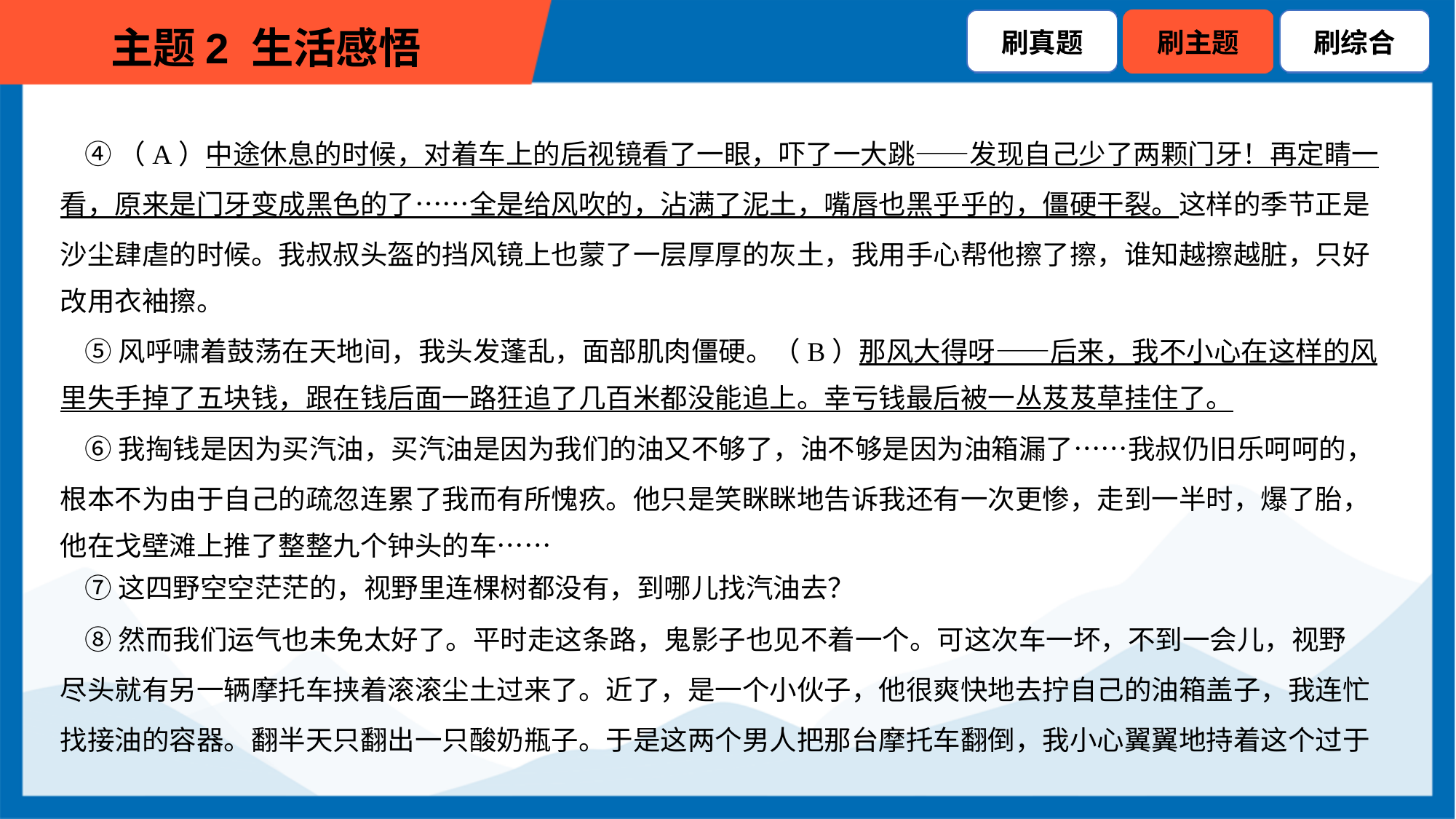

④（A）中途休息的时候，对着车上的后视镜看了一眼，吓了一大跳——发现自己少了两颗门牙！再定睛一
看，原来是门牙变成黑色的了……全是给风吹的，沾满了泥土，嘴唇也黑乎乎的，僵硬干裂。这样的季节正是
沙尘肆虐的时候。我叔叔头盔的挡风镜上也蒙了一层厚厚的灰土，我用手心帮他擦了擦，谁知越擦越脏，只好
改用衣袖擦。
    ⑤风呼啸着鼓荡在天地间，我头发蓬乱，面部肌肉僵硬。（B）那风大得呀——后来，我不小心在这样的风
里失手掉了五块钱，跟在钱后面一路狂追了几百米都没能追上。幸亏钱最后被一丛芨芨草挂住了。
    ⑥我掏钱是因为买汽油，买汽油是因为我们的油又不够了，油不够是因为油箱漏了……我叔仍旧乐呵呵的，
根本不为由于自己的疏忽连累了我而有所愧疚。他只是笑眯眯地告诉我还有一次更惨，走到一半时，爆了胎，
他在戈壁滩上推了整整九个钟头的车……
    ⑦这四野空空茫茫的，视野里连棵树都没有，到哪儿找汽油去？
    ⑧然而我们运气也未免太好了。平时走这条路，鬼影子也见不着一个。可这次车一坏，不到一会儿，视野
尽头就有另一辆摩托车挟着滚滚尘土过来了。近了，是一个小伙子，他很爽快地去拧自己的油箱盖子，我连忙
找接油的容器。翻半天只翻出一只酸奶瓶子。于是这两个男人把那台摩托车翻倒，我小心翼翼地持着这个过于